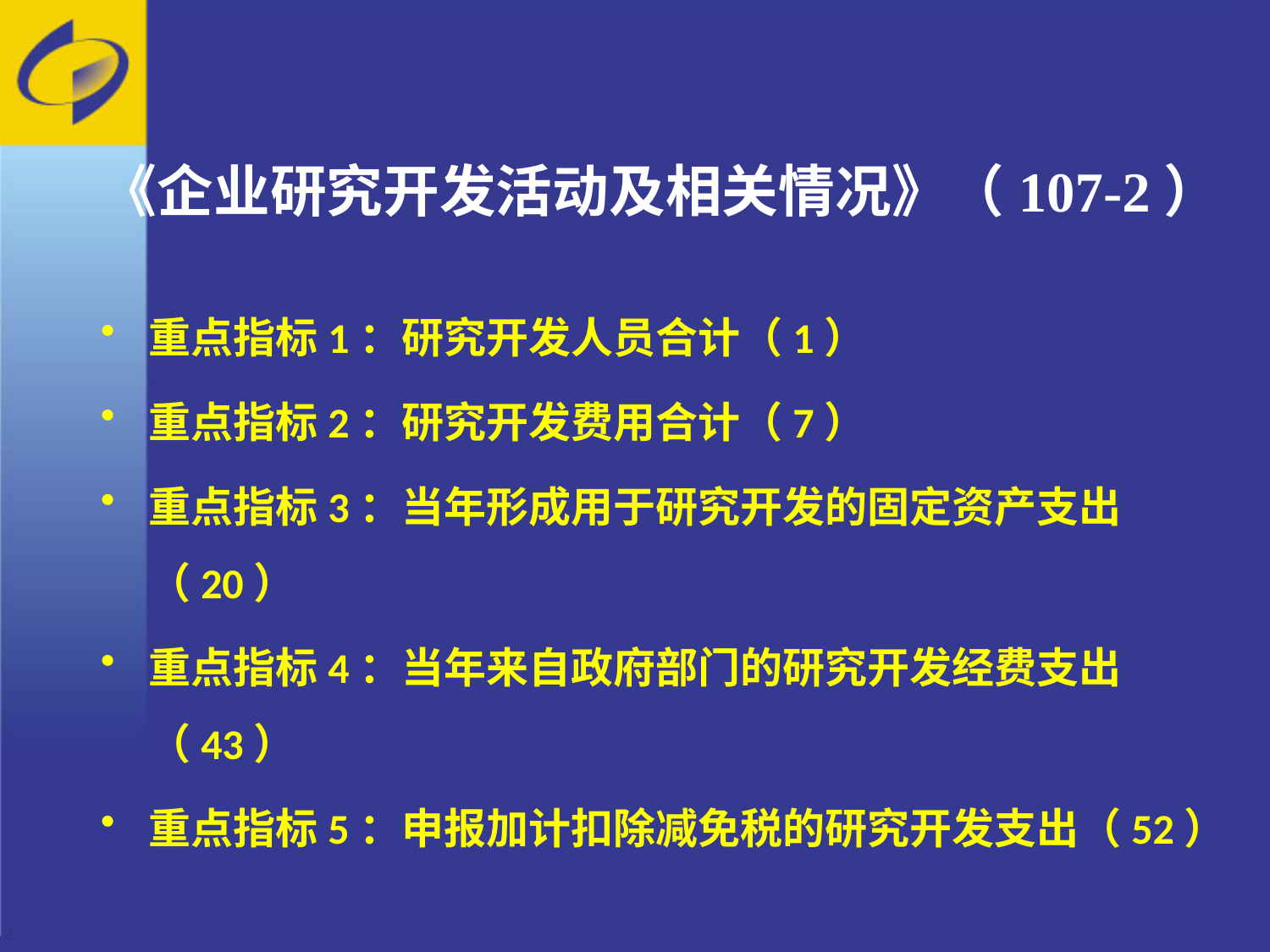

《企业研究开发活动及相关情况》（107-2）

重点指标1：研究开发人员合计（1）
重点指标2：研究开发费用合计（7）
重点指标3：当年形成用于研究开发的固定资产支出（20）
重点指标4：当年来自政府部门的研究开发经费支出（43）
重点指标5：申报加计扣除减免税的研究开发支出（52）